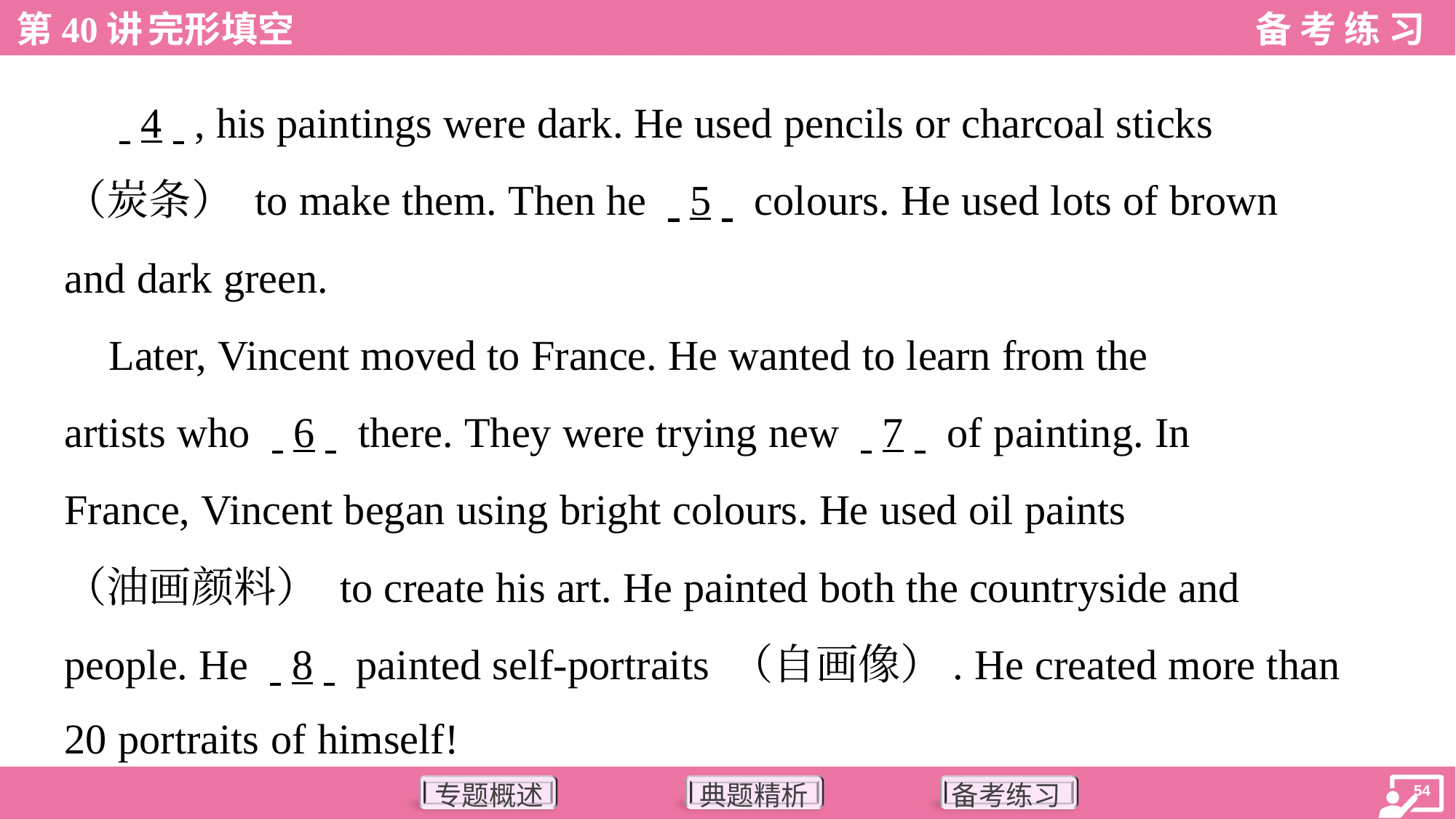

. .4. ., his paintings were dark. He used pencils or charcoal sticks
（炭条） to make them. Then he . .5. . colours. He used lots of brown
and dark green.
    Later, Vincent moved to France. He wanted to learn from the
artists who . .6. . there. They were trying new . .7. . of painting. In
France, Vincent began using bright colours. He used oil paints
（油画颜料） to create his art. He painted both the countryside and
people. He . .8. . painted self-portraits （自画像）. He created more than
20 portraits of himself!